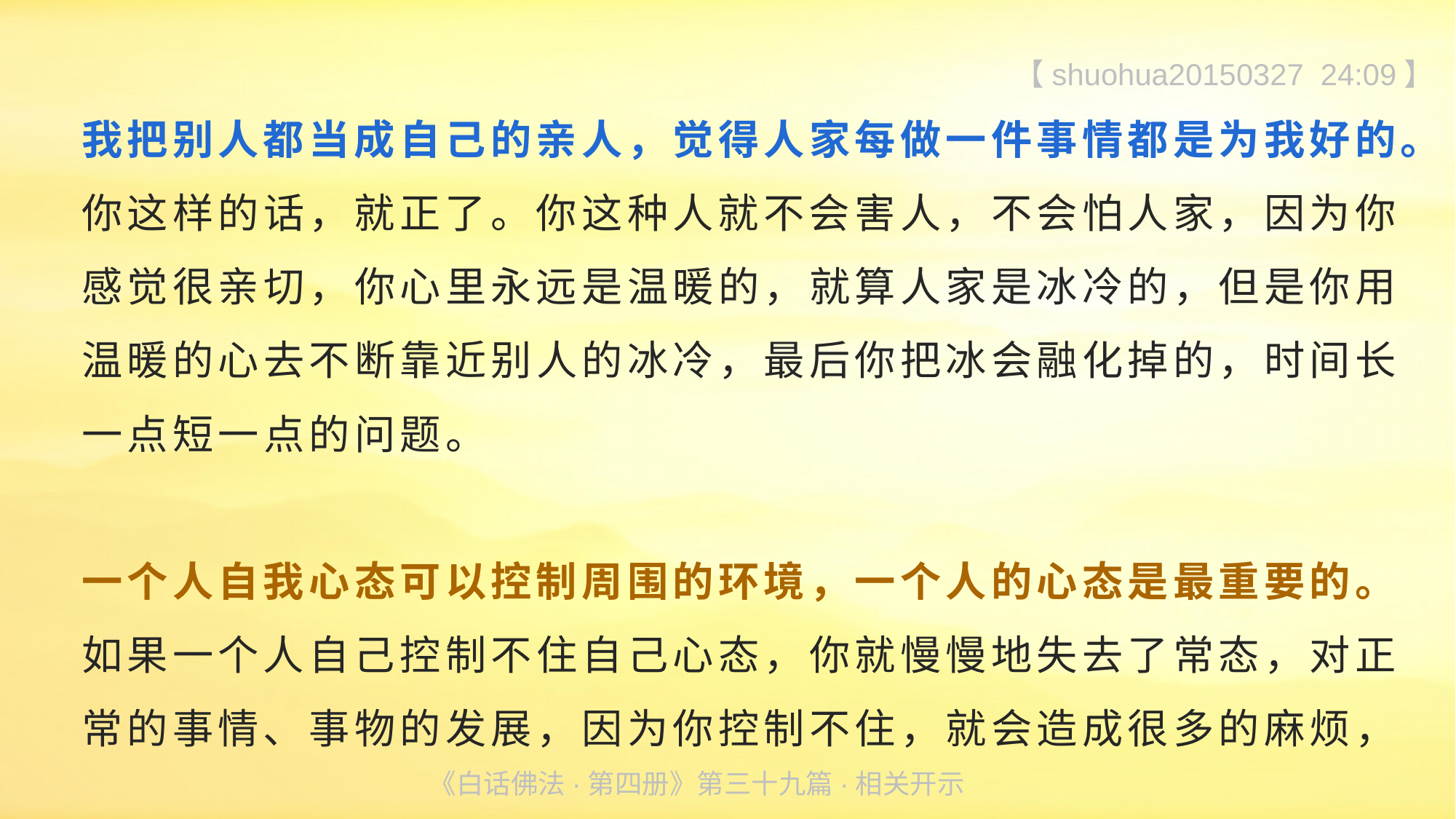

【shuohua20150327  24:09】
我把别人都当成自己的亲人，觉得人家每做一件事情都是为我好的。你这样的话，就正了。你这种人就不会害人，不会怕人家，因为你感觉很亲切，你心里永远是温暖的，就算人家是冰冷的，但是你用温暖的心去不断靠近别人的冰冷，最后你把冰会融化掉的，时间长一点短一点的问题。

一个人自我心态可以控制周围的环境，一个人的心态是最重要的。如果一个人自己控制不住自己心态，你就慢慢地失去了常态，对正常的事情、事物的发展，因为你控制不住，就会造成很多的麻烦，
《白话佛法·第四册》第三十九篇·相关开示